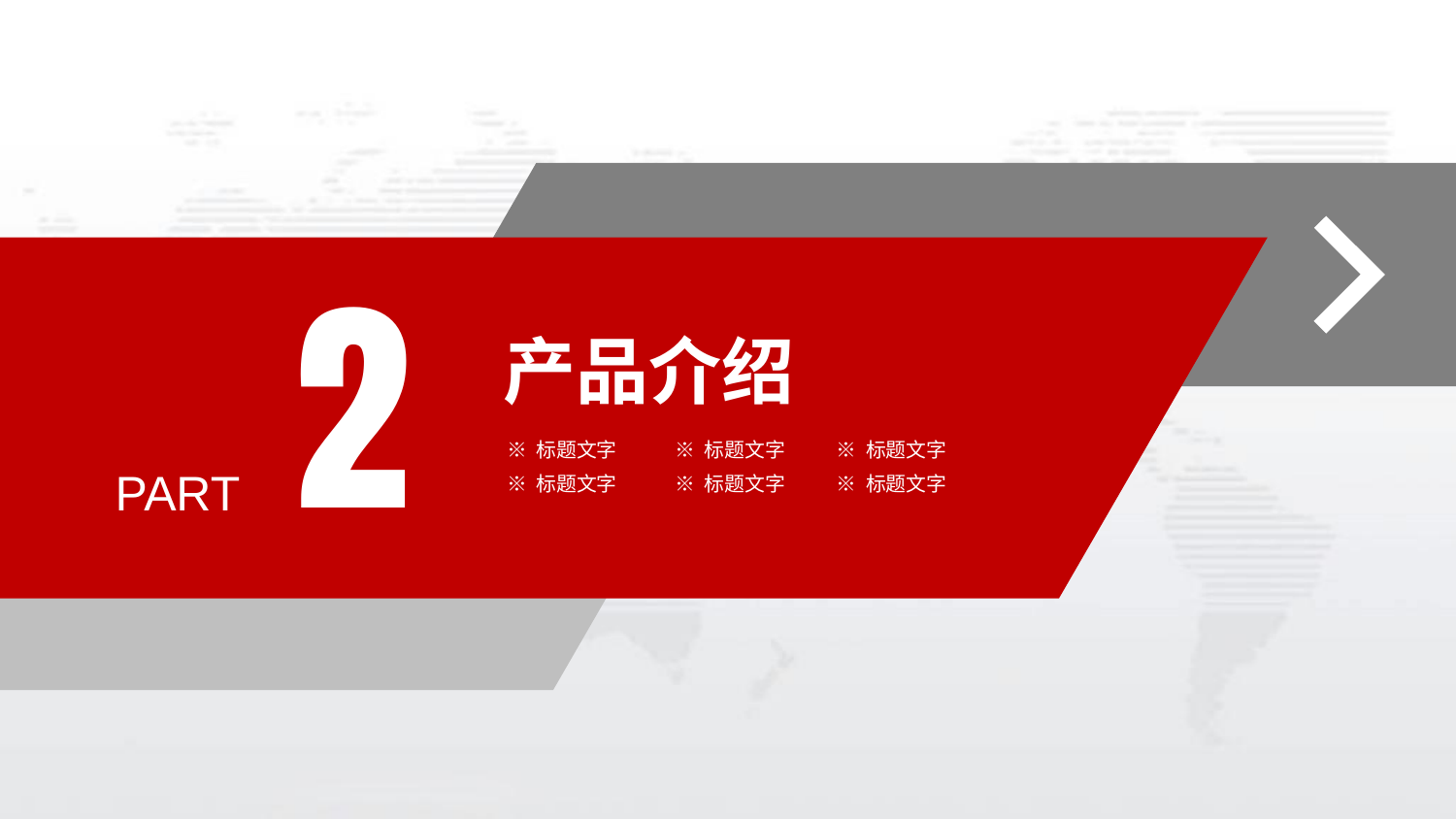

2
产品介绍
※ 标题文字
※ 标题文字
※ 标题文字
PART

※ 标题文字
※ 标题文字
※ 标题文字